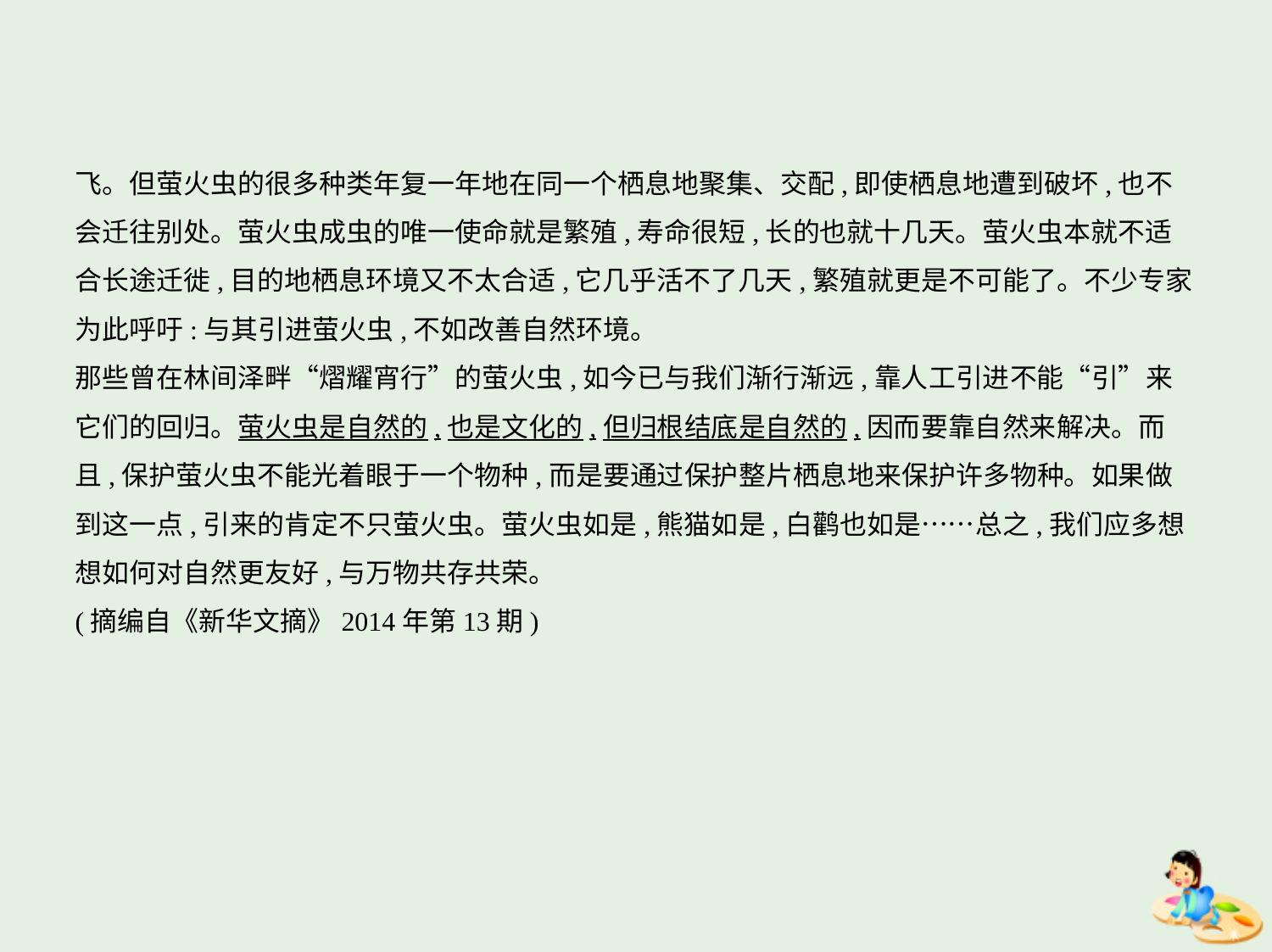

飞。但萤火虫的很多种类年复一年地在同一个栖息地聚集、交配,即使栖息地遭到破坏,也不
会迁往别处。萤火虫成虫的唯一使命就是繁殖,寿命很短,长的也就十几天。萤火虫本就不适
合长途迁徙,目的地栖息环境又不太合适,它几乎活不了几天,繁殖就更是不可能了。不少专家
为此呼吁:与其引进萤火虫,不如改善自然环境。
那些曾在林间泽畔“熠耀宵行”的萤火虫,如今已与我们渐行渐远,靠人工引进不能“引”来
它们的回归。萤火虫是自然的,也是文化的,但归根结底是自然的,因而要靠自然来解决。而
且,保护萤火虫不能光着眼于一个物种,而是要通过保护整片栖息地来保护许多物种。如果做
到这一点,引来的肯定不只萤火虫。萤火虫如是,熊猫如是,白鹳也如是……总之,我们应多想
想如何对自然更友好,与万物共存共荣。
(摘编自《新华文摘》2014年第13期)